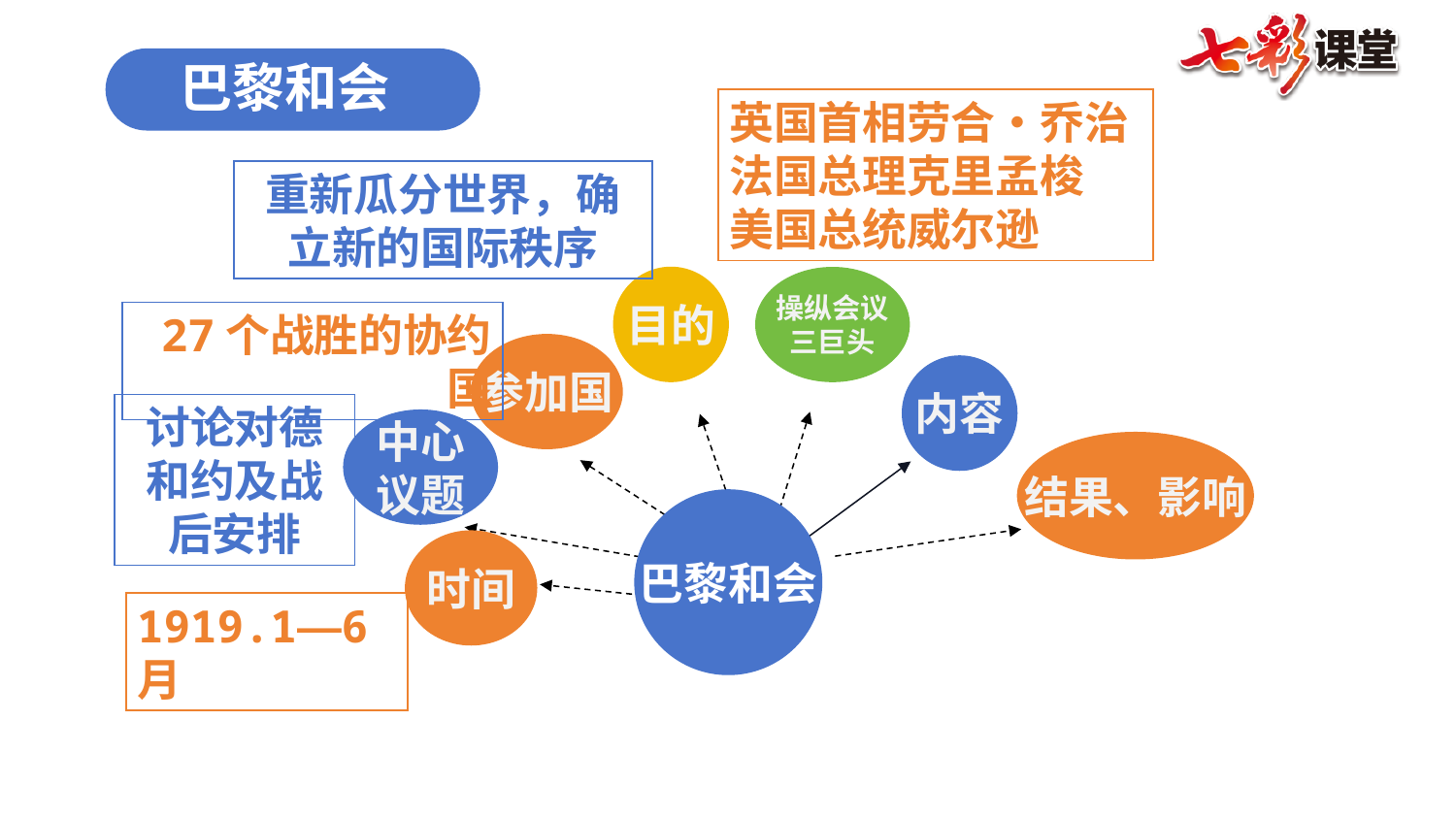

巴黎和会
英国首相劳合•乔治
法国总理克里孟梭
美国总统威尔逊
重新瓜分世界，确立新的国际秩序
目的
操纵会议
三巨头
27个战胜的协约国
参加国
内容
讨论对德和约及战后安排

中心
议题
结果、影响
巴黎和会
时间

1919.1—6月